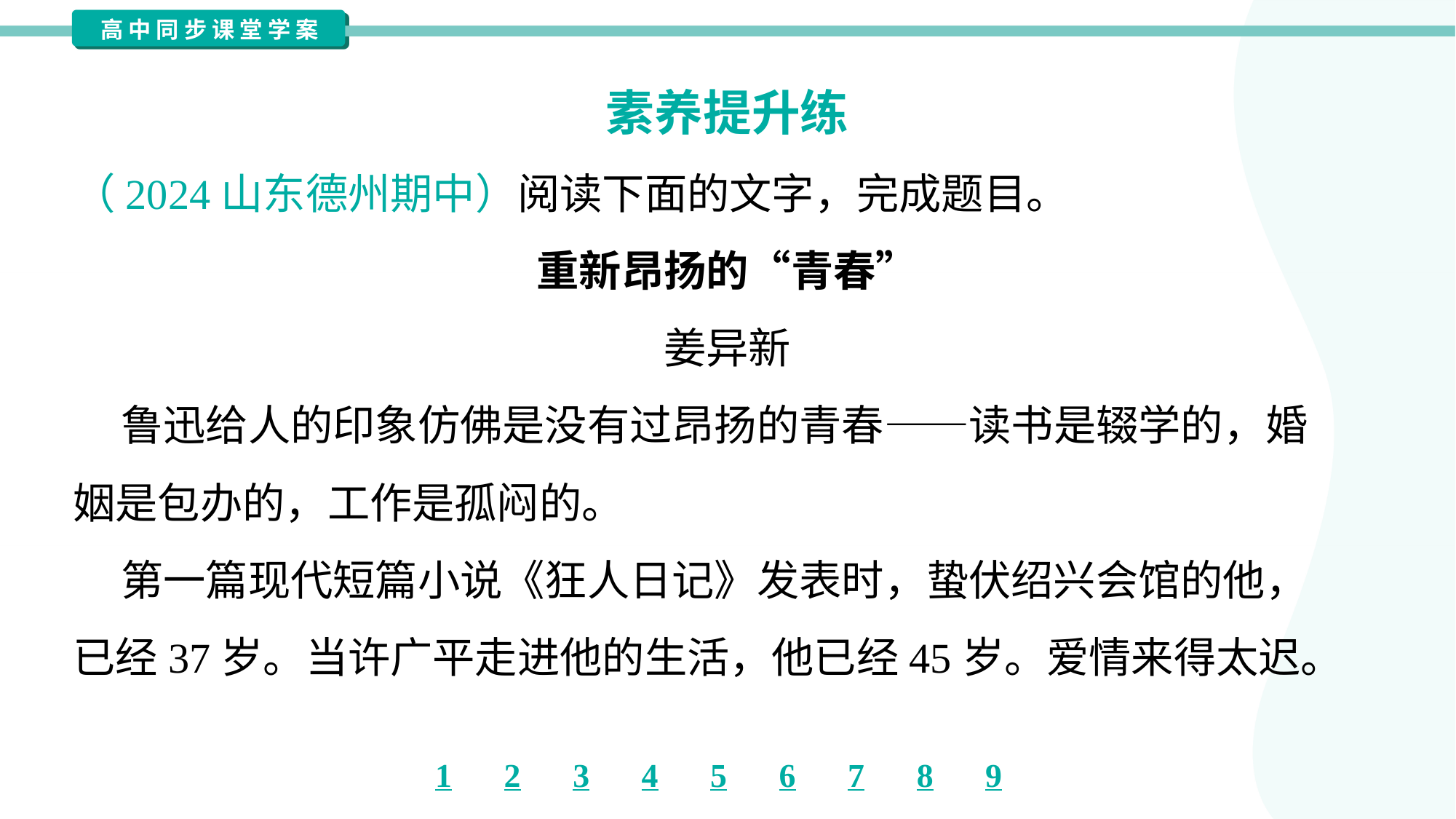

素养提升练
（2024山东德州期中）阅读下面的文字，完成题目。
重新昂扬的“青春”
姜异新
    鲁迅给人的印象仿佛是没有过昂扬的青春——读书是辍学的，婚
姻是包办的，工作是孤闷的。
    第一篇现代短篇小说《狂人日记》发表时，蛰伏绍兴会馆的他，
已经37岁。当许广平走进他的生活，他已经45岁。爱情来得太迟。